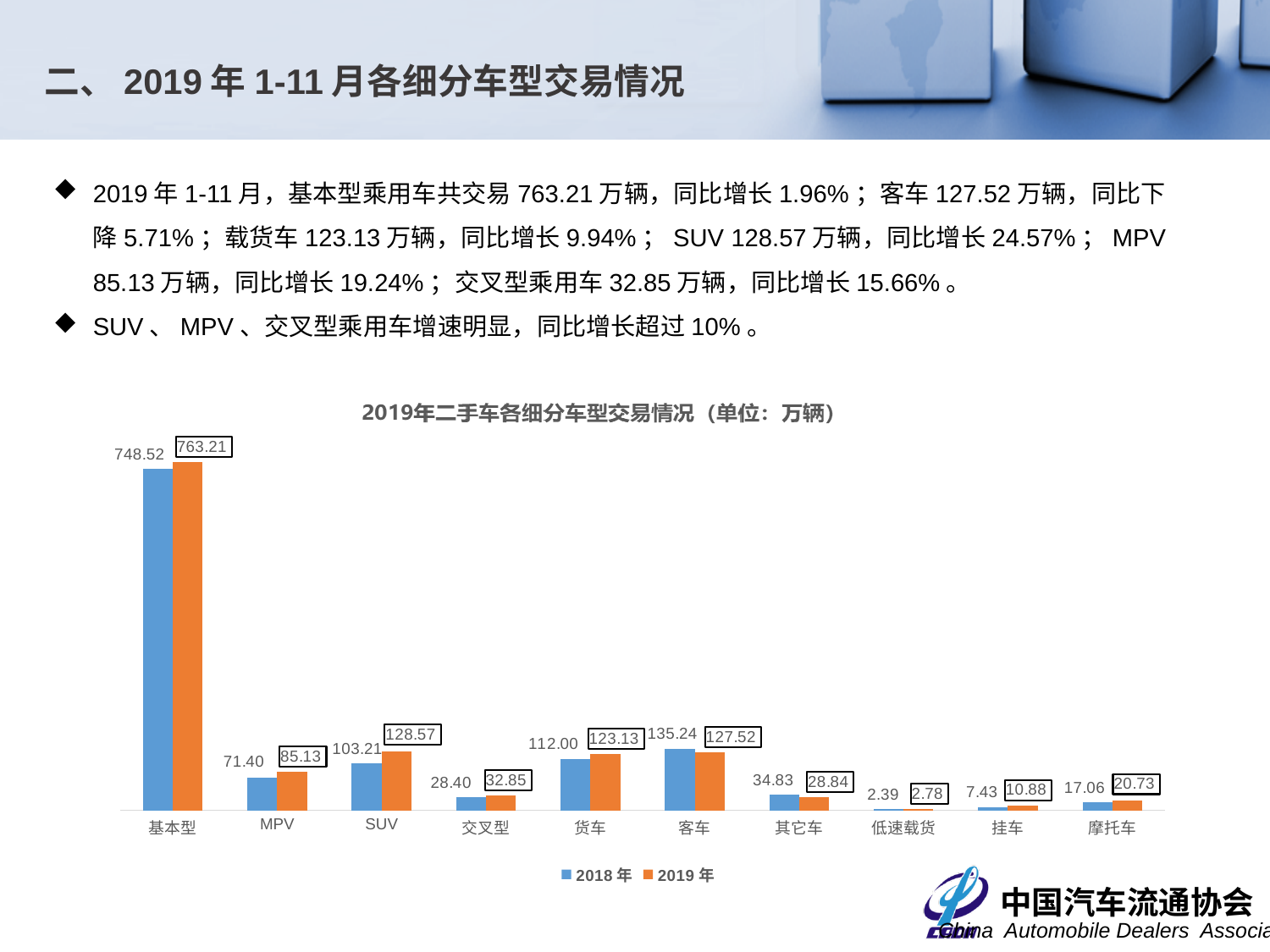

二、2019年1-11月各细分车型交易情况
2019年1-11月，基本型乘用车共交易763.21万辆，同比增长1.96%；客车127.52万辆，同比下降5.71%；载货车123.13万辆，同比增长9.94%；SUV 128.57万辆，同比增长24.57%；MPV 85.13万辆，同比增长19.24%；交叉型乘用车32.85万辆，同比增长15.66%。
SUV、MPV、交叉型乘用车增速明显，同比增长超过10%。

### Chart

| Category | 2018年 | 2019年 |
|---|---|---|
| 基本型 | 748.5238 | 763.2142 |
| MPV | 71.3952 | 85.1296 |
| SUV | 103.205 | 128.5671 |
| 交叉型 | 28.3984 | 32.8462 |
| 货车 | 111.9964 | 123.1315 |
| 客车 | 135.239 | 127.5181 |
| 其它车 | 34.8251 | 28.8418 |
| 低速载货 | 2.3914 | 2.7819 |
| 挂车 | 7.4312 | 10.8813 |
| 摩托车 | 17.062 | 20.726 |
5.01%